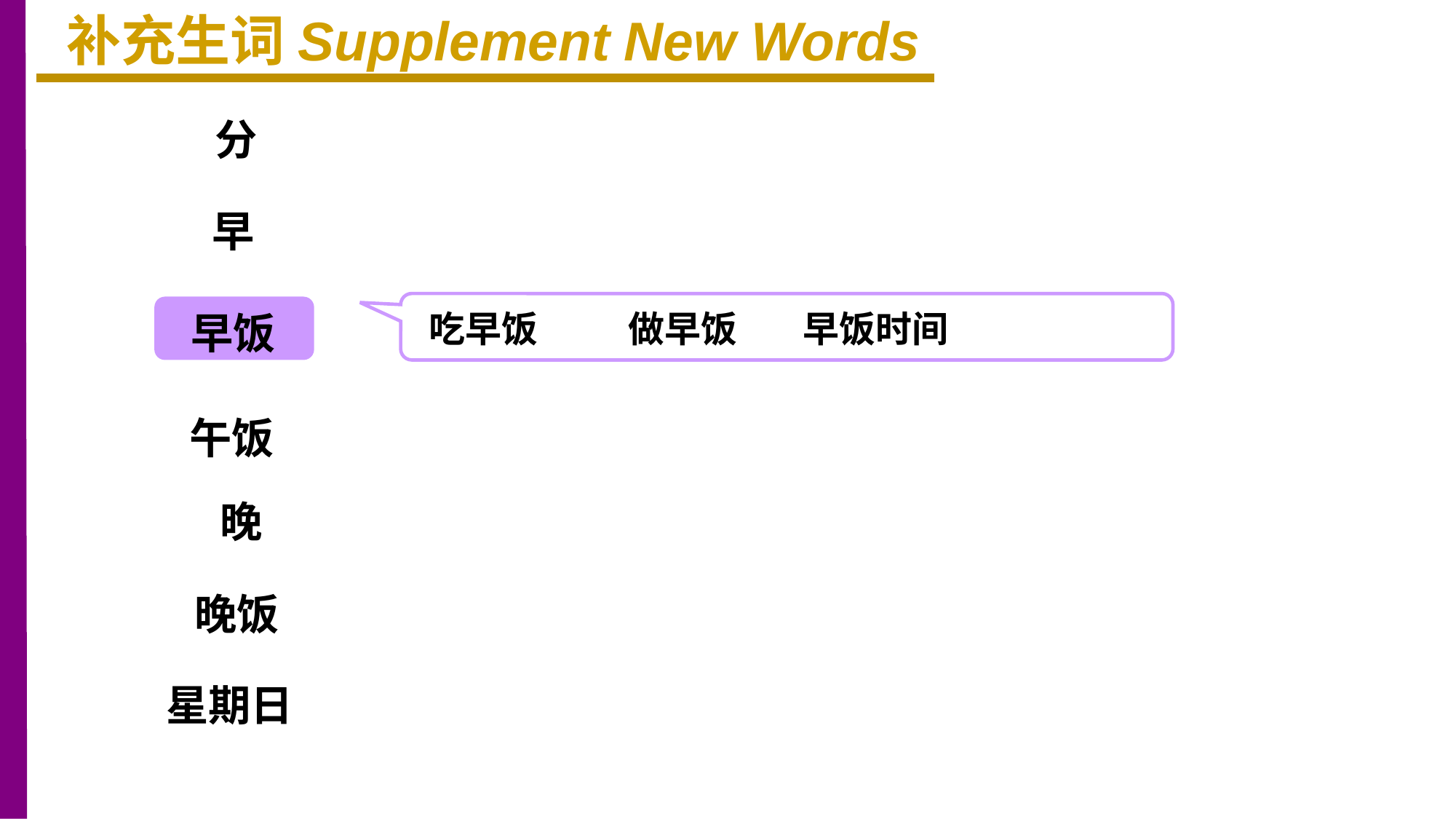

补充生词Supplement New Words
分
早

吃早饭           做早饭        早饭时间
早饭
午饭
晚
晚饭
星期日